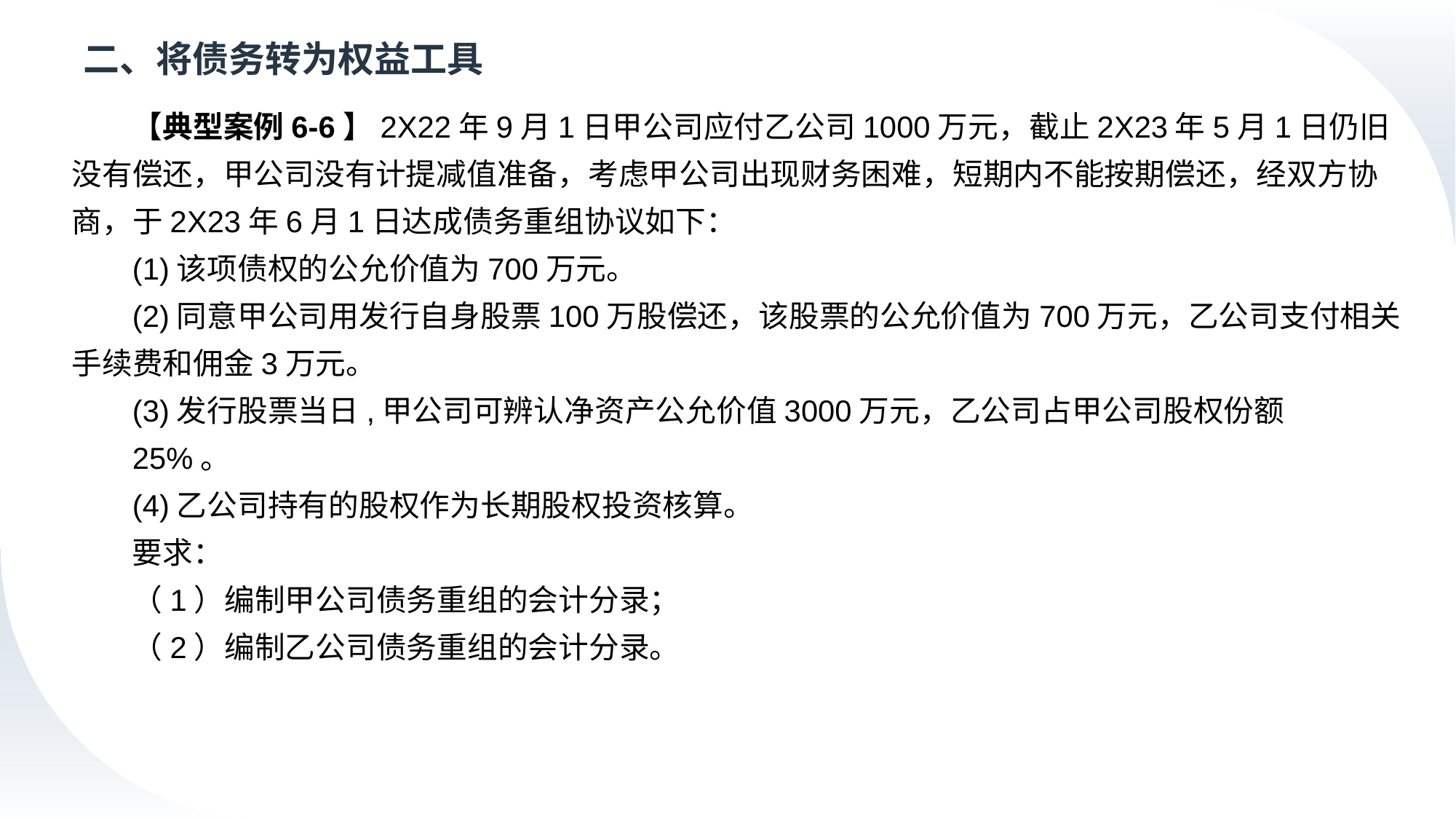

# 二、将债务转为权益工具
【典型案例6-6】2X22年9月1日甲公司应付乙公司1000万元，截止2X23年5月1日仍旧没有偿还，甲公司没有计提减值准备，考虑甲公司出现财务困难，短期内不能按期偿还，经双方协商，于2X23年6月1日达成债务重组协议如下：
(1)该项债权的公允价值为700万元。
(2)同意甲公司用发行自身股票100万股偿还，该股票的公允价值为700万元，乙公司支付相关手续费和佣金3万元。
(3)发行股票当日,甲公司可辨认净资产公允价值3000万元，乙公司占甲公司股权份额
25%。
(4)乙公司持有的股权作为长期股权投资核算。
要求：
（1）编制甲公司债务重组的会计分录；
（2）编制乙公司债务重组的会计分录。